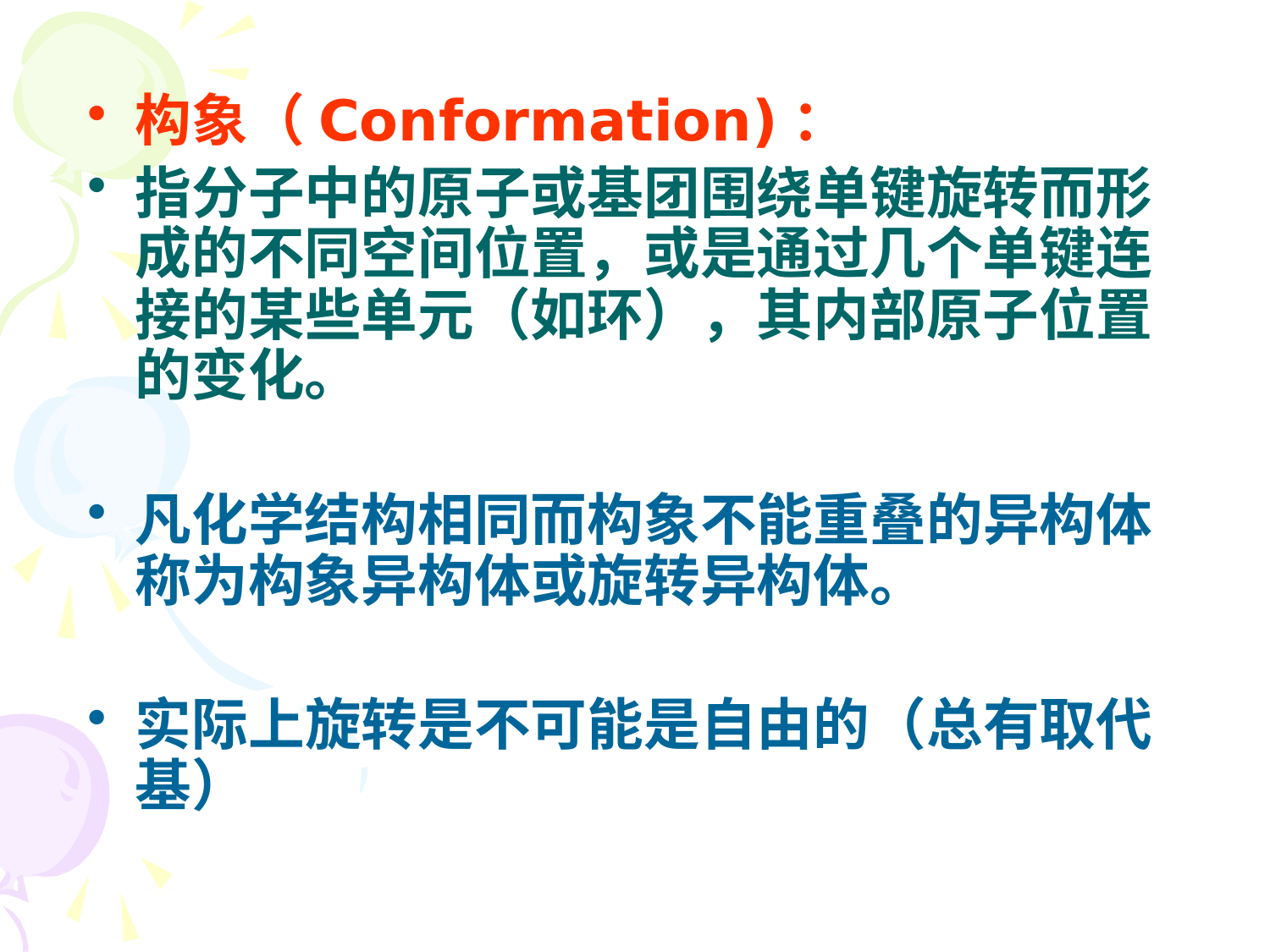

构象（Conformation)：
指分子中的原子或基团围绕单键旋转而形成的不同空间位置，或是通过几个单键连接的某些单元（如环），其内部原子位置的变化。

凡化学结构相同而构象不能重叠的异构体称为构象异构体或旋转异构体。

实际上旋转是不可能是自由的（总有取代基）